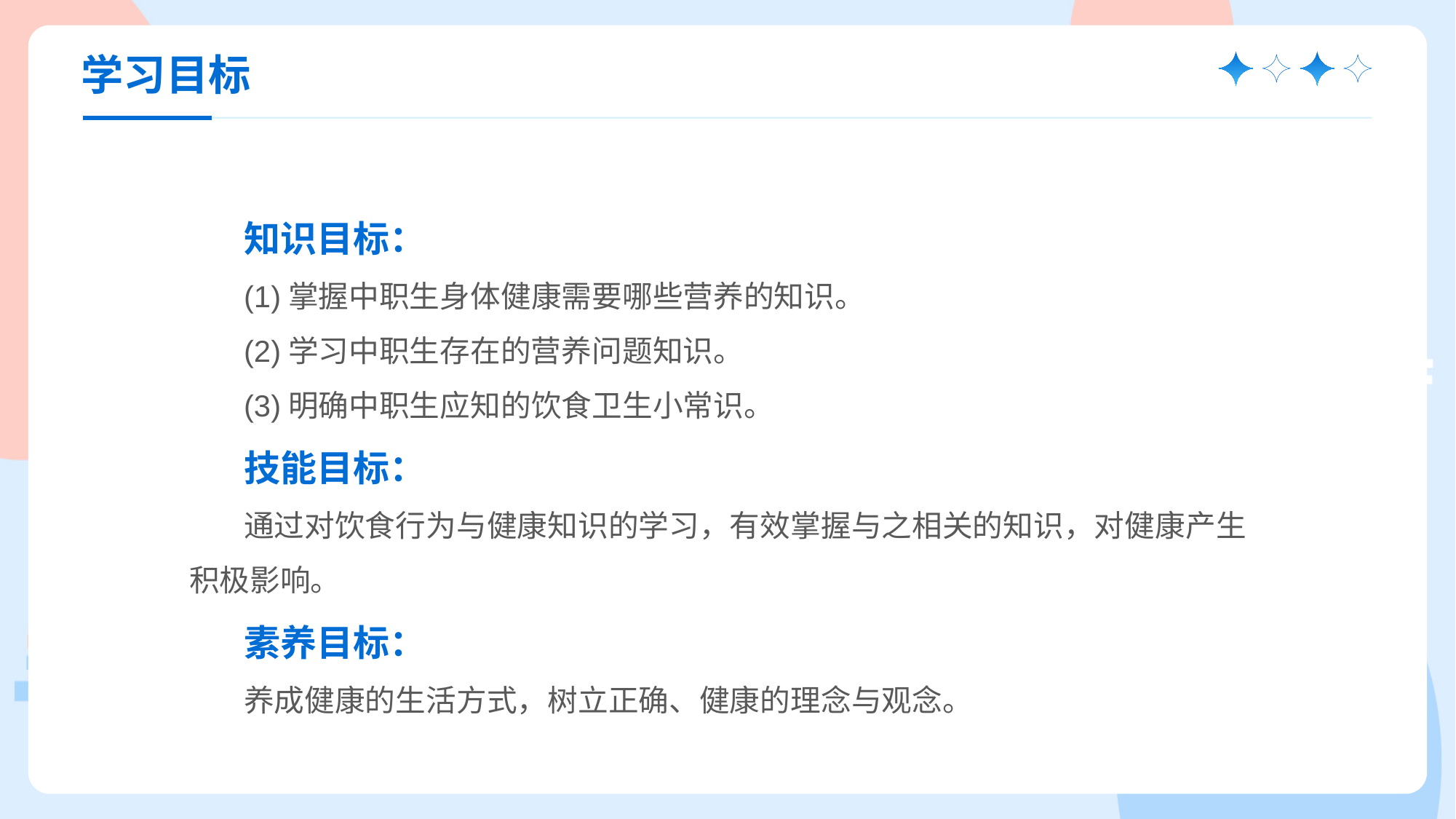

学习目标
知识目标：
(1)掌握中职生身体健康需要哪些营养的知识。
(2)学习中职生存在的营养问题知识。
(3)明确中职生应知的饮食卫生小常识。
技能目标：
通过对饮食行为与健康知识的学习，有效掌握与之相关的知识，对健康产生积极影响。
素养目标：
养成健康的生活方式，树立正确、健康的理念与观念。